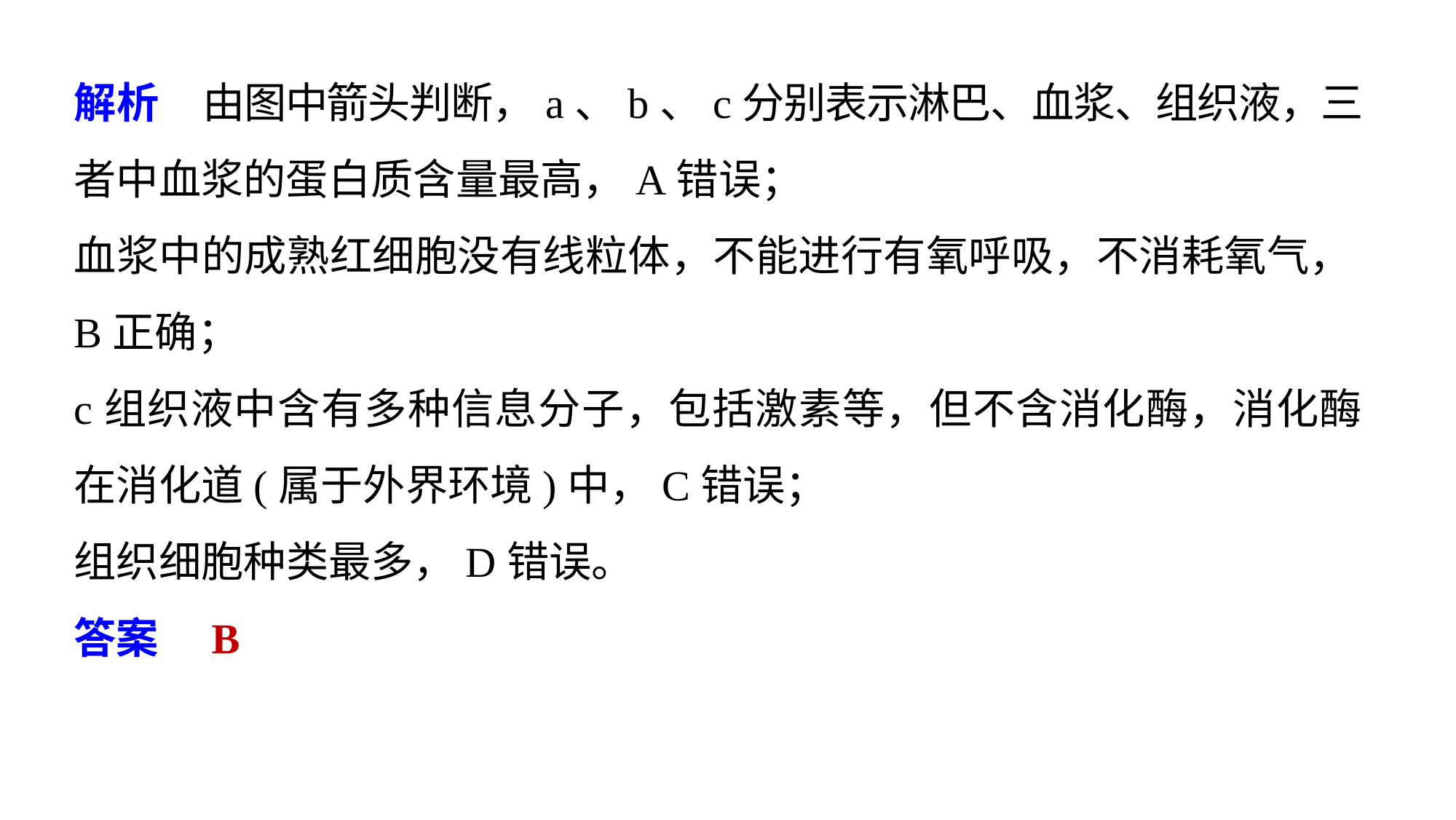

解析　由图中箭头判断，a、b、c分别表示淋巴、血浆、组织液，三者中血浆的蛋白质含量最高，A错误；
血浆中的成熟红细胞没有线粒体，不能进行有氧呼吸，不消耗氧气，B正确；
c组织液中含有多种信息分子，包括激素等，但不含消化酶，消化酶在消化道(属于外界环境)中，C错误；
组织细胞种类最多，D错误。
答案　B